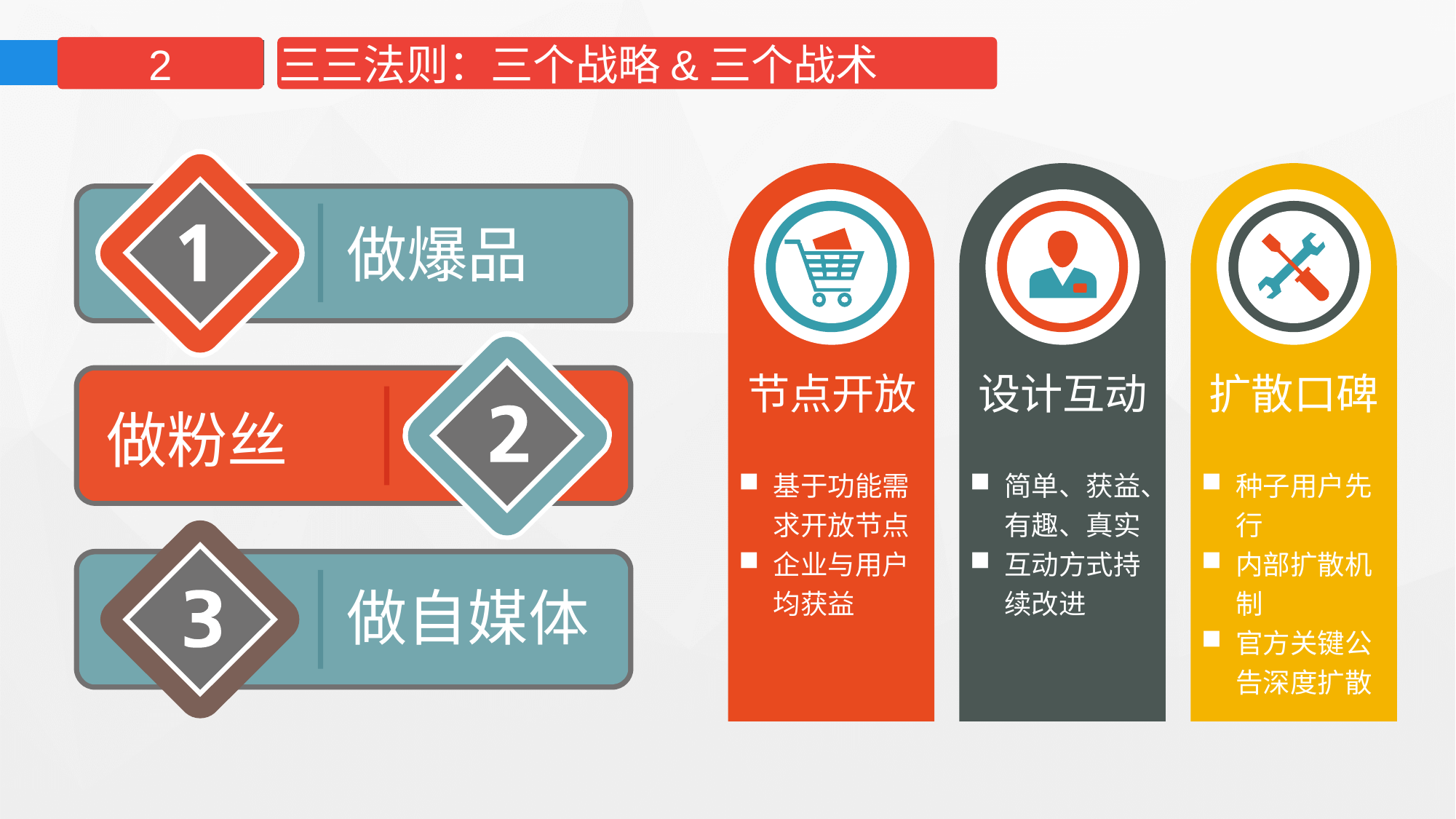

2
三三法则：三个战略&三个战术

做爆品

做粉丝

做自媒体

节点开放
设计互动
扩散口碑
基于功能需求开放节点
企业与用户均获益
简单、获益、有趣、真实
互动方式持续改进
种子用户先行
内部扩散机制
官方关键公告深度扩散